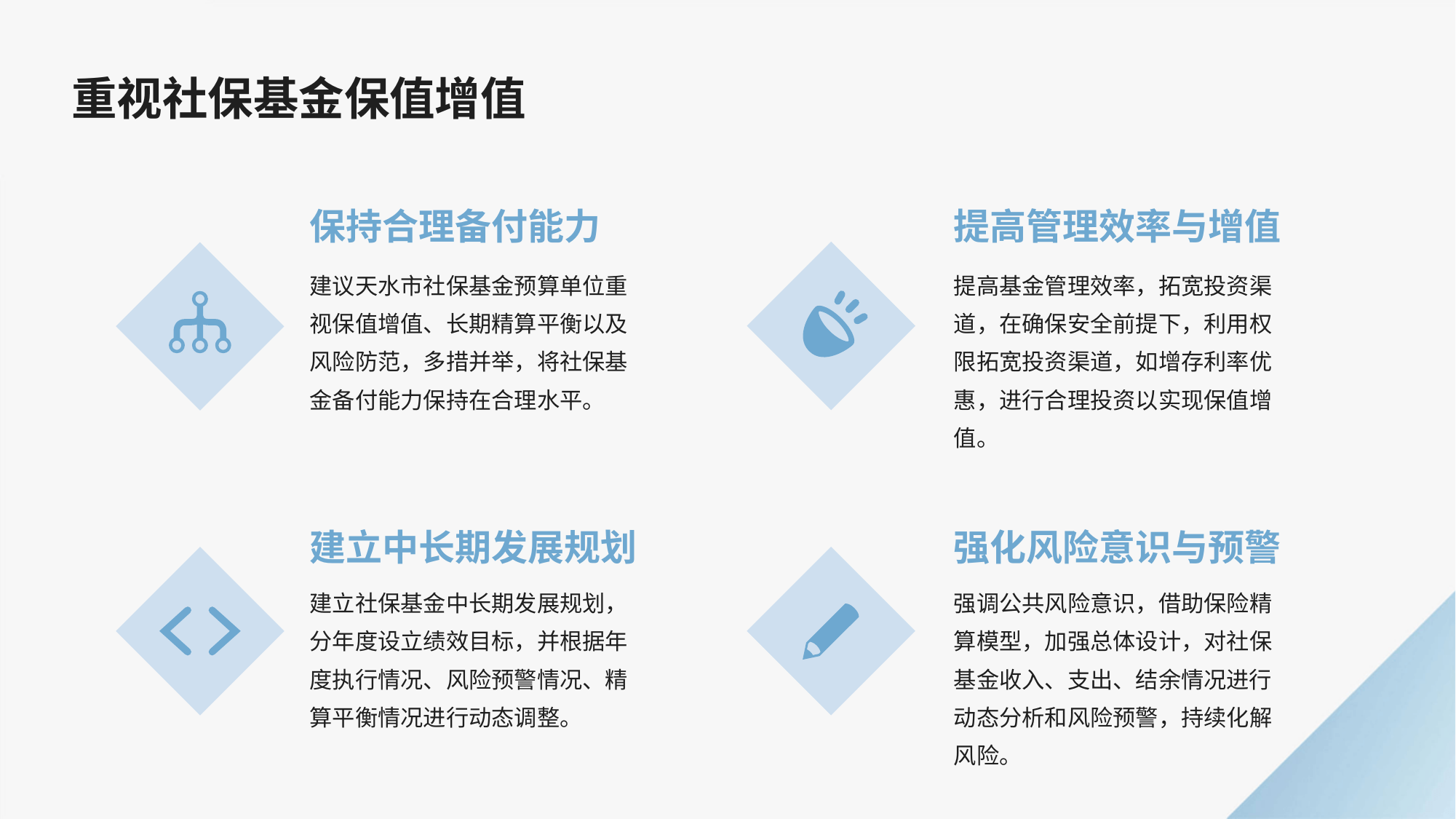

重视社保基金保值增值
保持合理备付能力
提高管理效率与增值
建议天水市社保基金预算单位重视保值增值、长期精算平衡以及风险防范，多措并举，将社保基金备付能力保持在合理水平。
提高基金管理效率，拓宽投资渠道，在确保安全前提下，利用权限拓宽投资渠道，如增存利率优惠，进行合理投资以实现保值增值。

建立中长期发展规划
强化风险意识与预警

建立社保基金中长期发展规划，分年度设立绩效目标，并根据年度执行情况、风险预警情况、精算平衡情况进行动态调整。
强调公共风险意识，借助保险精算模型，加强总体设计，对社保基金收入、支出、结余情况进行动态分析和风险预警，持续化解风险。